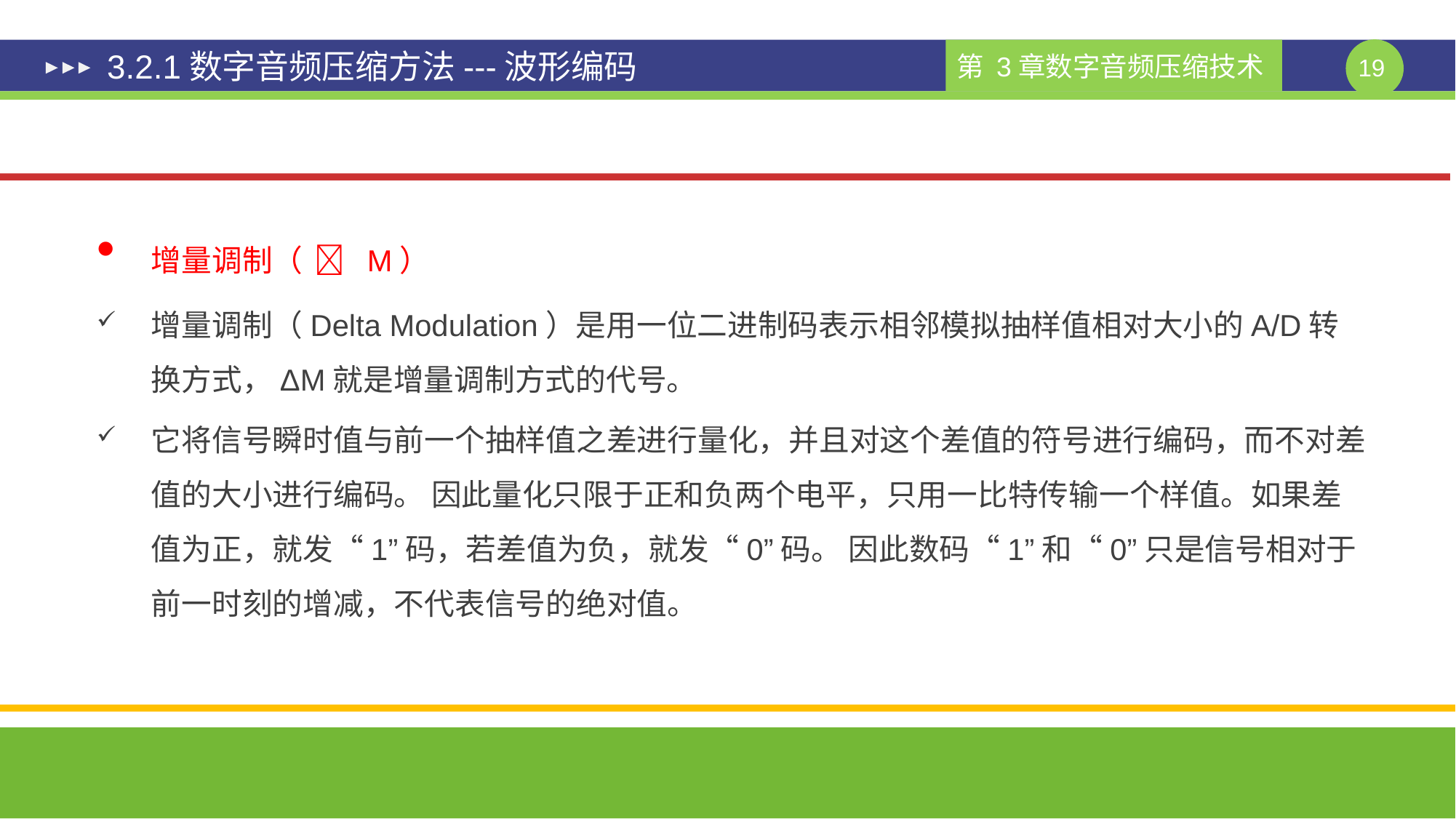

# 3.2.1数字音频压缩方法---波形编码

增量调制（ Δ M）
增量调制（Delta Modulation）是用一位二进制码表示相邻模拟抽样值相对大小的A/D转换方式，ΔM就是增量调制方式的代号。
它将信号瞬时值与前一个抽样值之差进行量化，并且对这个差值的符号进行编码，而不对差值的大小进行编码。 因此量化只限于正和负两个电平，只用一比特传输一个样值。如果差值为正，就发“1”码，若差值为负，就发“0”码。 因此数码“1”和“0”只是信号相对于前一时刻的增减，不代表信号的绝对值。